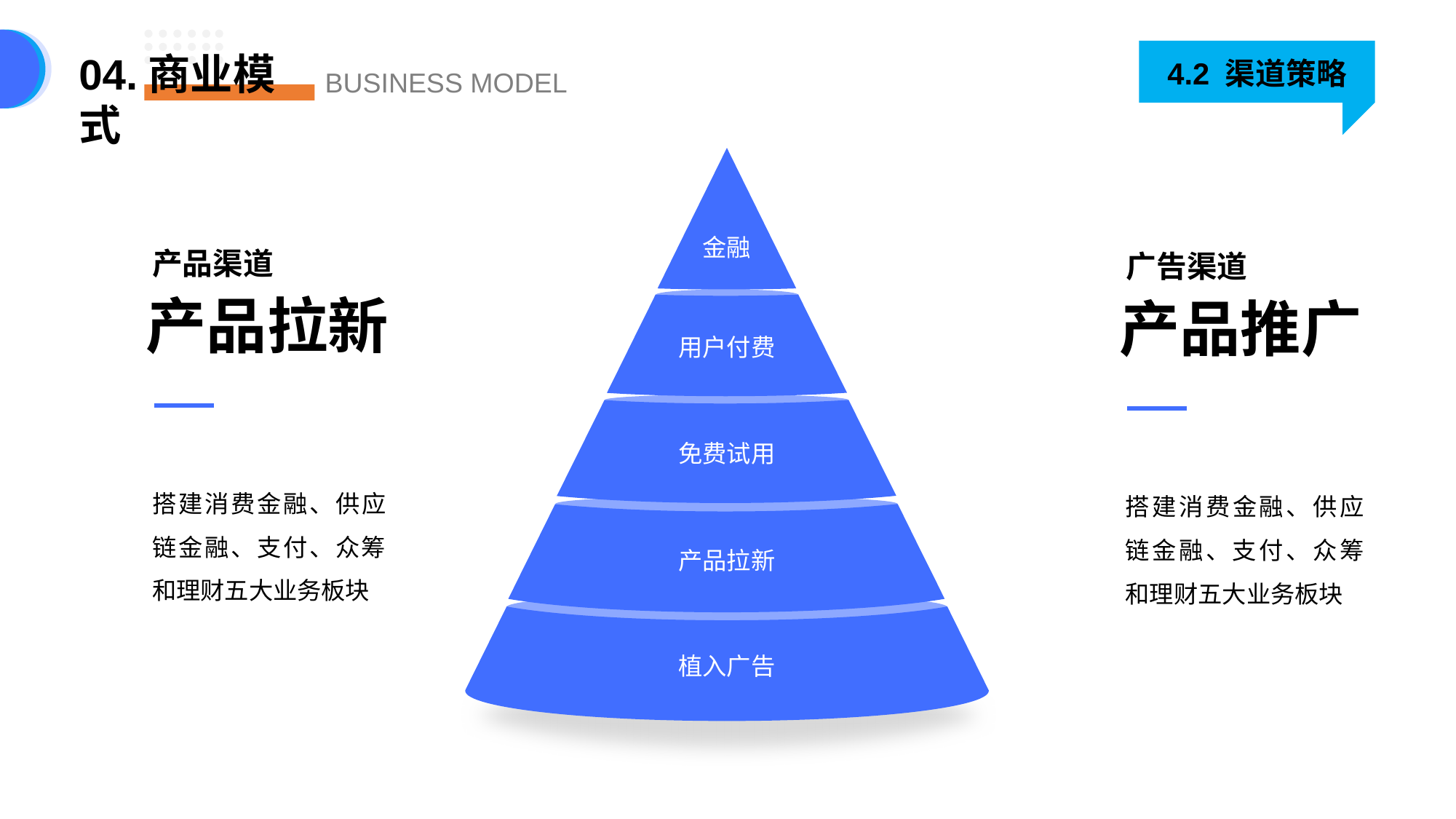

4.2 渠道策略

04.商业模式
BUSINESS MODEL

金融
产品渠道
广告渠道
产品拉新
产品推广

用户付费

免费试用
搭建消费金融、供应链金融、支付、众筹和理财五大业务板块
搭建消费金融、供应链金融、支付、众筹和理财五大业务板块

产品拉新

植入广告